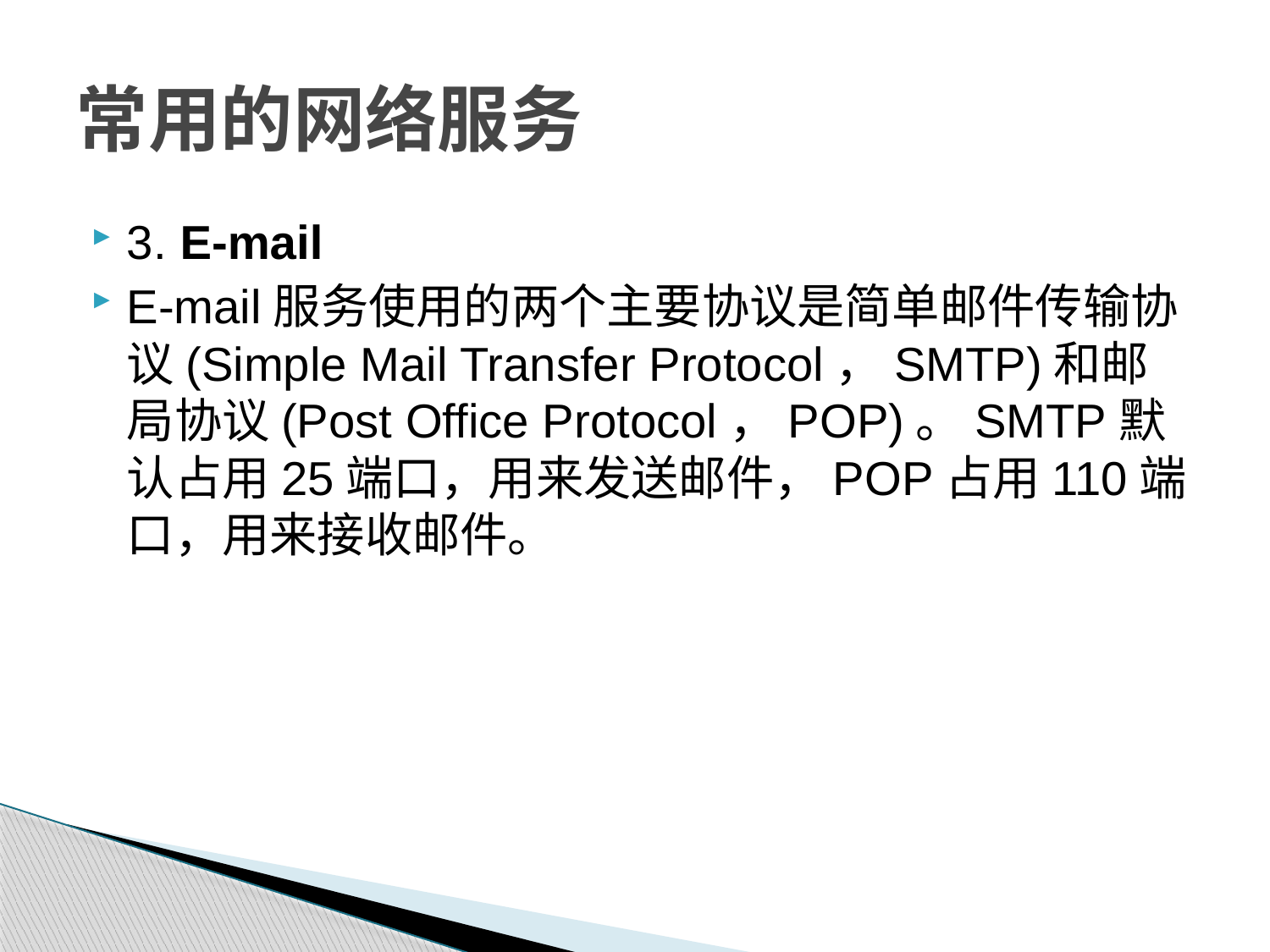

# 常用的网络服务
3. E-mail
E-mail服务使用的两个主要协议是简单邮件传输协议(Simple Mail Transfer Protocol，SMTP)和邮局协议(Post Office Protocol，POP)。SMTP默认占用25端口，用来发送邮件，POP占用110端口，用来接收邮件。